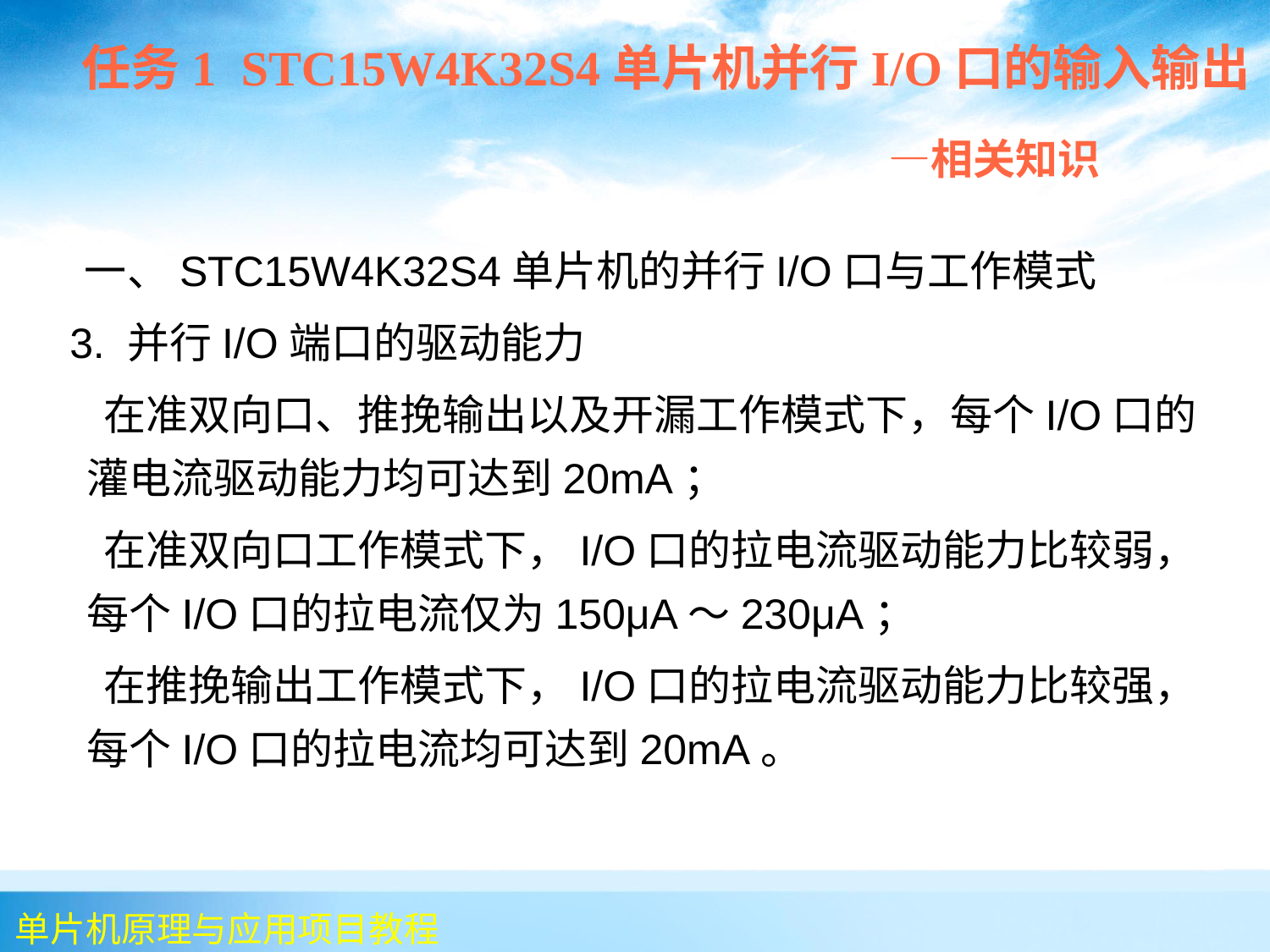

任务1  STC15W4K32S4单片机并行I/O口的输入输出
                                                                            —相关知识
   一、STC15W4K32S4单片机的并行I/O口与工作模式
  3. 并行I/O端口的驱动能力
     在准双向口、推挽输出以及开漏工作模式下，每个I/O口的灌电流驱动能力均可达到20mA；
     在准双向口工作模式下，I/O口的拉电流驱动能力比较弱，每个I/O口的拉电流仅为150μA～230μA；
     在推挽输出工作模式下，I/O口的拉电流驱动能力比较强，每个I/O口的拉电流均可达到20mA。